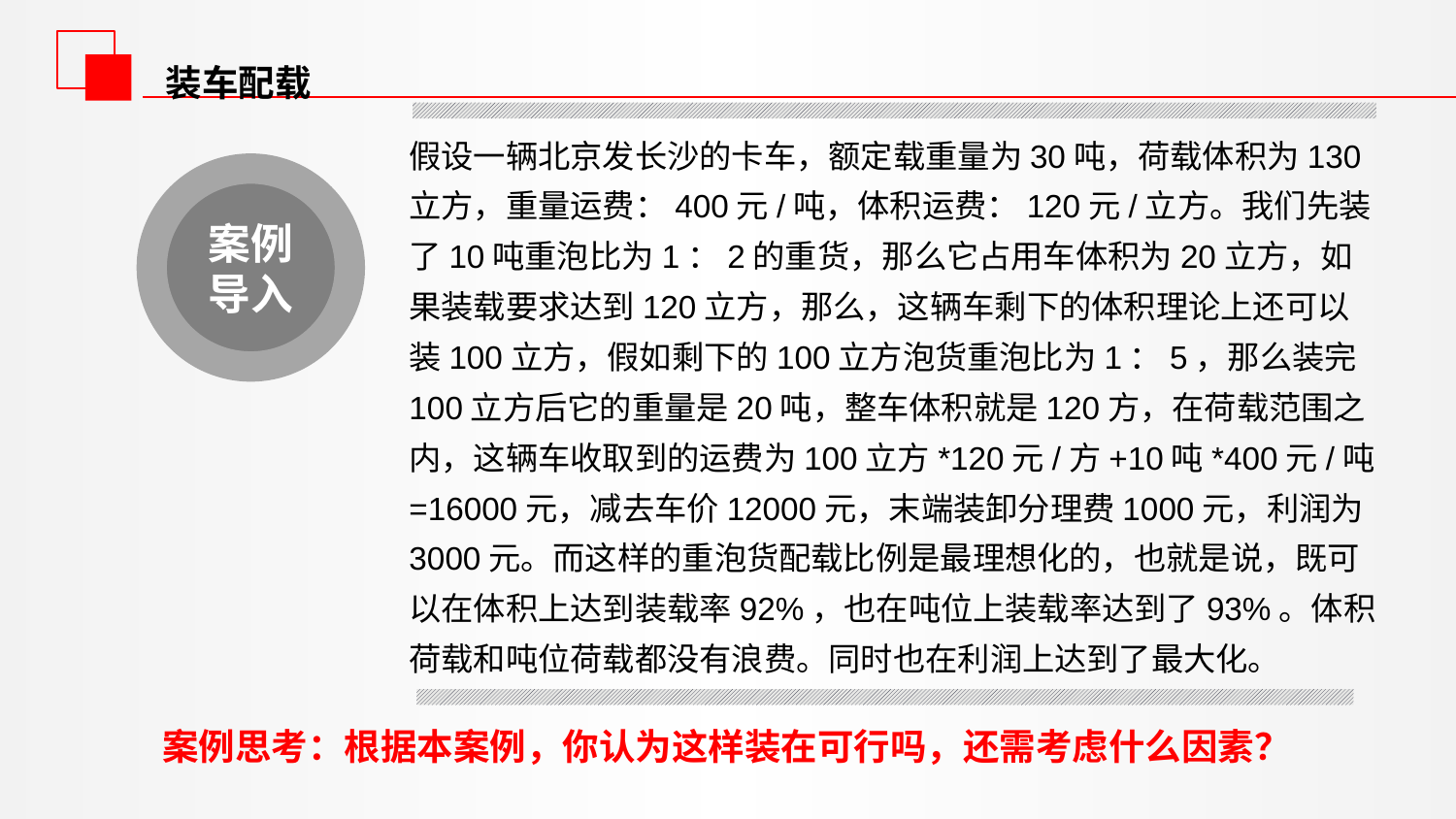

装车配载

假设一辆北京发长沙的卡车，额定载重量为30吨，荷载体积为130立方，重量运费：400元/吨，体积运费：120元/立方。我们先装了10吨重泡比为1：2的重货，那么它占用车体积为20立方，如果装载要求达到120立方，那么，这辆车剩下的体积理论上还可以装100立方，假如剩下的100立方泡货重泡比为1：5，那么装完100立方后它的重量是20吨，整车体积就是120方，在荷载范围之内，这辆车收取到的运费为100立方*120元/方+10吨*400元/吨=16000元，减去车价12000元，末端装卸分理费1000元，利润为3000元。而这样的重泡货配载比例是最理想化的，也就是说，既可以在体积上达到装载率92%，也在吨位上装载率达到了93%。体积荷载和吨位荷载都没有浪费。同时也在利润上达到了最大化。
案例导入

案例思考：根据本案例，你认为这样装在可行吗，还需考虑什么因素？